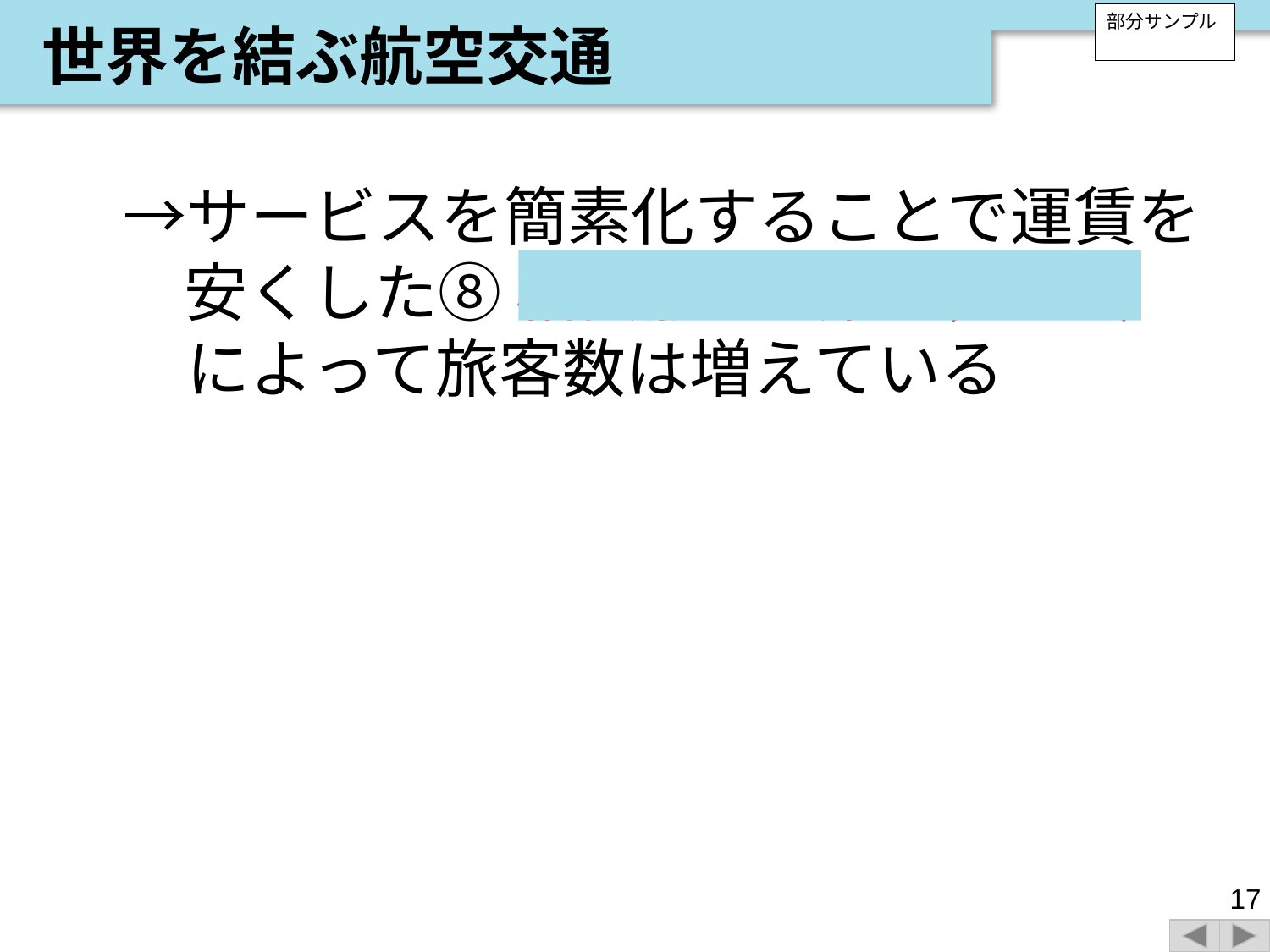

世界を結ぶ航空交通
部分サンプル
　→サービスを簡素化することで運賃を安くした⑧ 格安航空会社（LCC）
　　によって旅客数は増えている

17